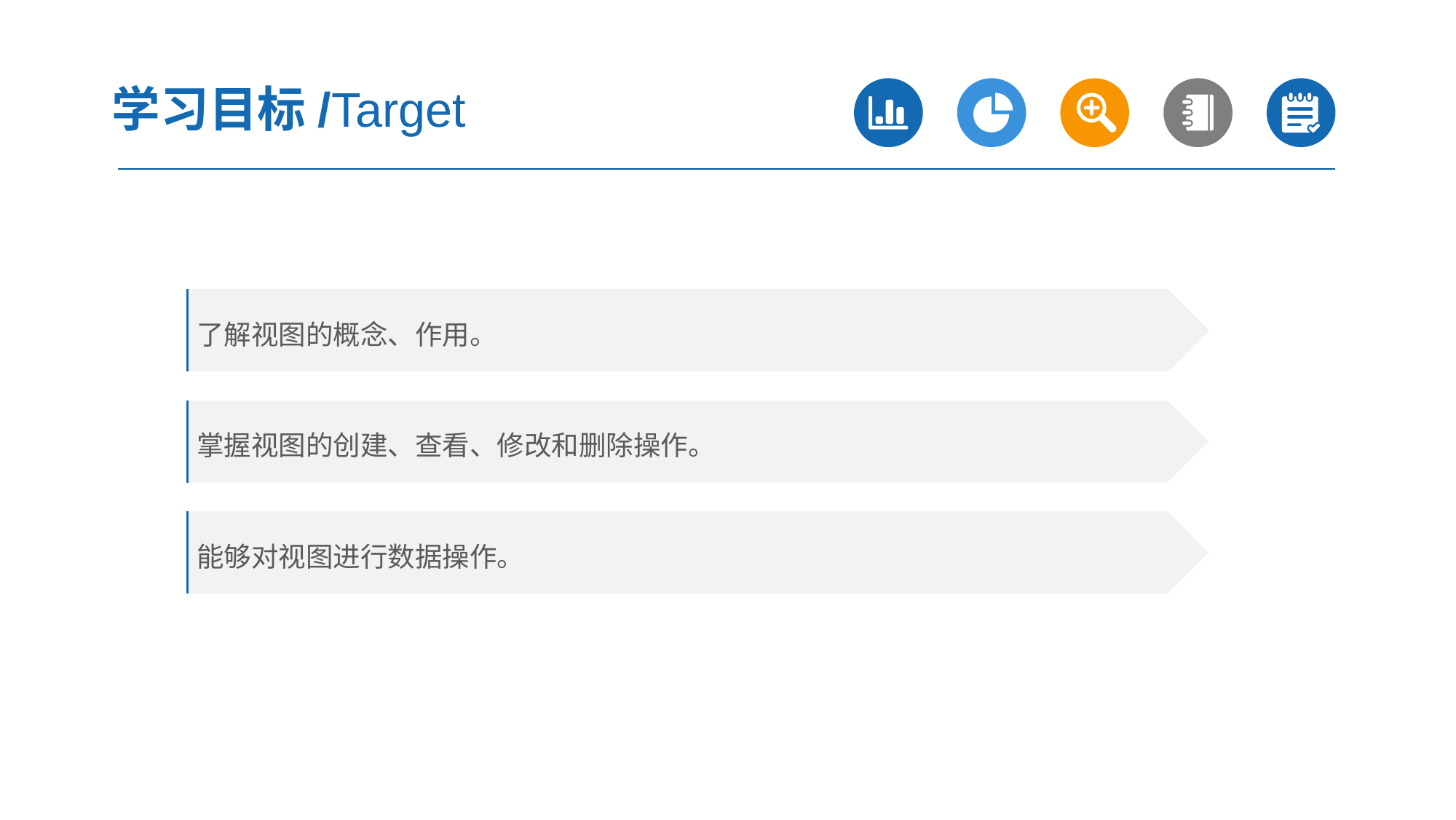

学习目标/Target
了解视图的概念、作用。

掌握视图的创建、查看、修改和删除操作。

能够对视图进行数据操作。